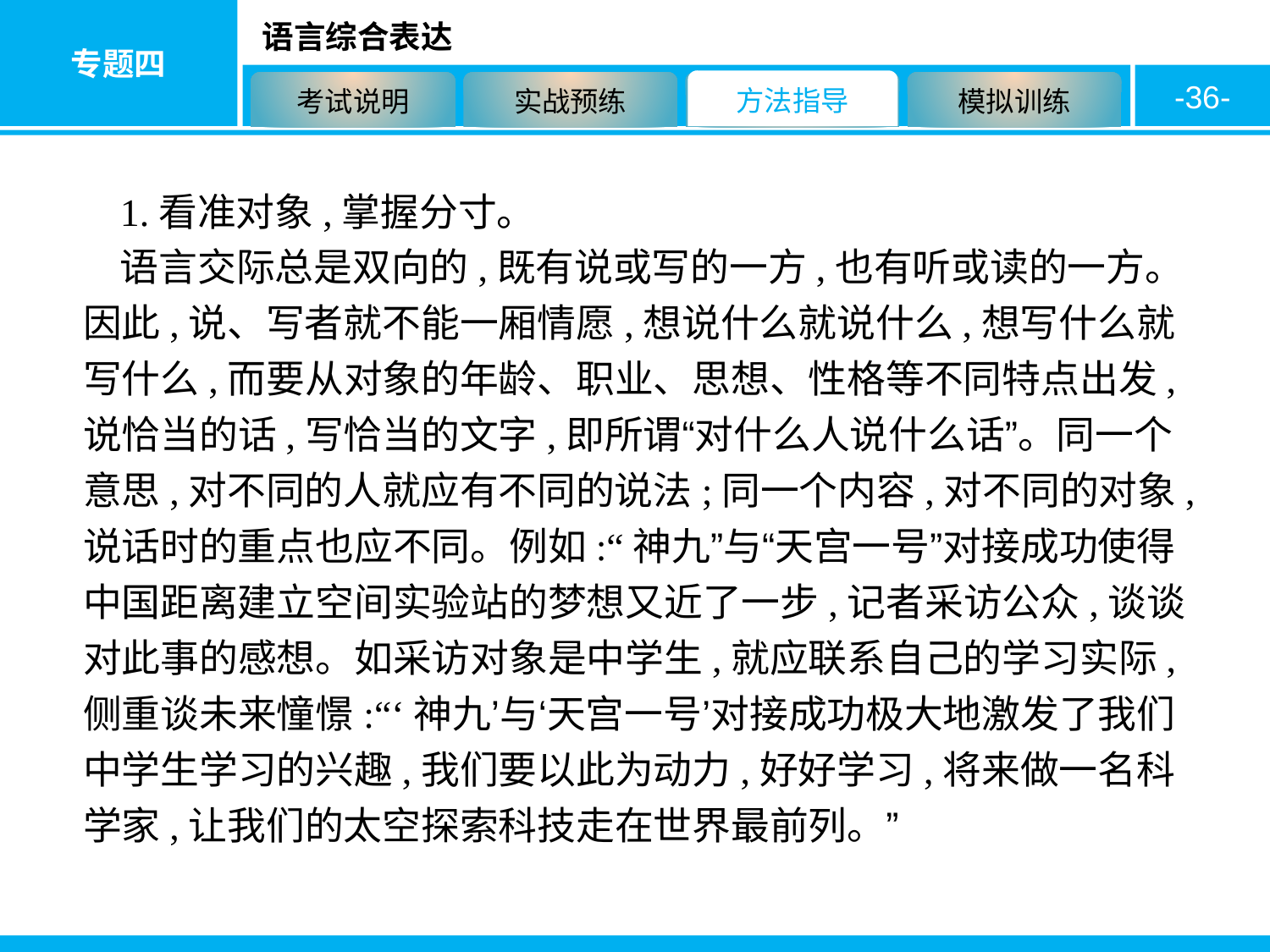

-36-
1.看准对象,掌握分寸。
语言交际总是双向的,既有说或写的一方,也有听或读的一方。因此,说、写者就不能一厢情愿,想说什么就说什么,想写什么就写什么,而要从对象的年龄、职业、思想、性格等不同特点出发,说恰当的话,写恰当的文字,即所谓“对什么人说什么话”。同一个意思,对不同的人就应有不同的说法;同一个内容,对不同的对象,说话时的重点也应不同。例如:“神九”与“天宫一号”对接成功使得中国距离建立空间实验站的梦想又近了一步,记者采访公众,谈谈对此事的感想。如采访对象是中学生,就应联系自己的学习实际,侧重谈未来憧憬:“‘神九’与‘天宫一号’对接成功极大地激发了我们中学生学习的兴趣,我们要以此为动力,好好学习,将来做一名科学家,让我们的太空探索科技走在世界最前列。”